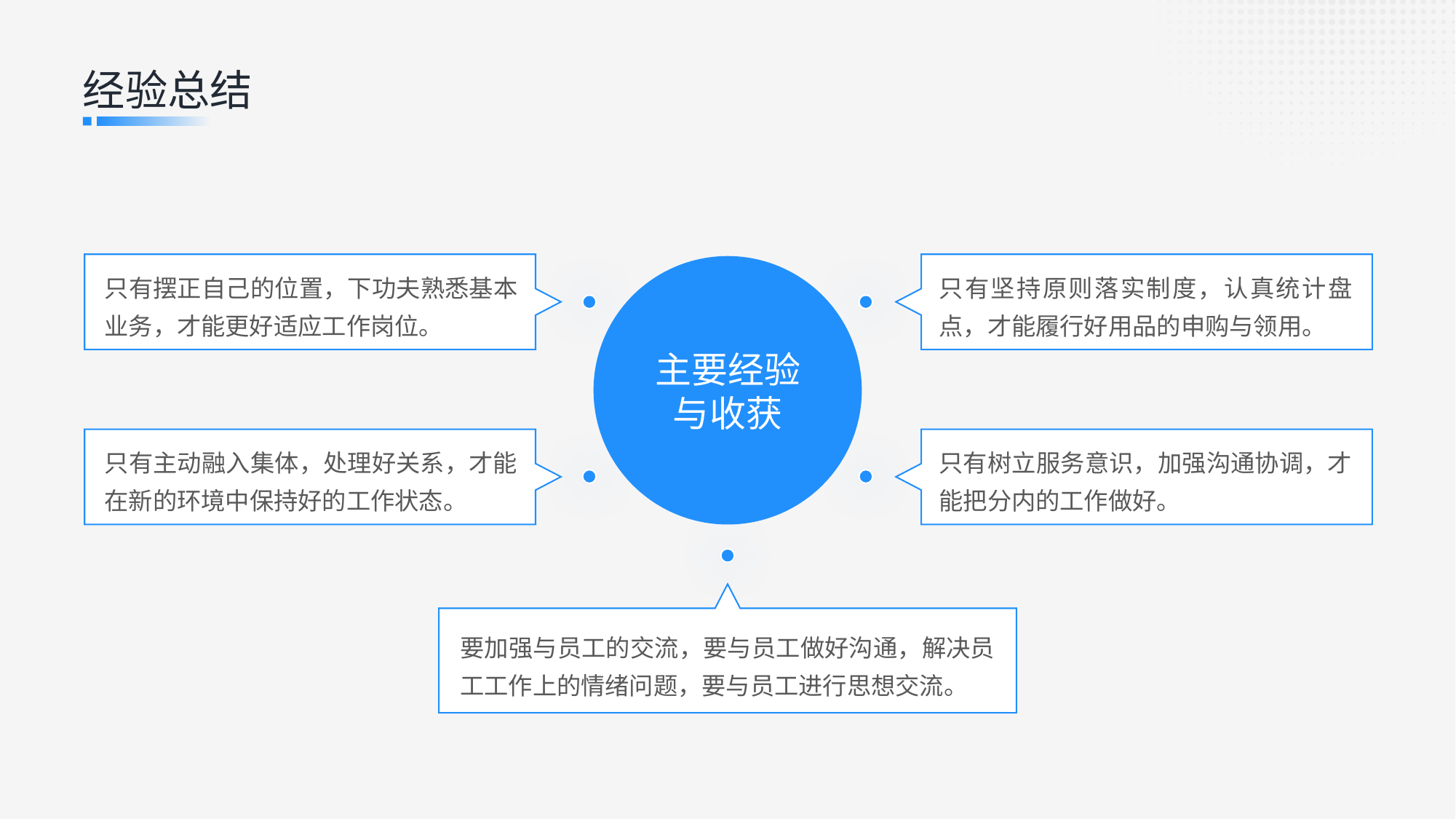

经验总结
主要经验
与收获

主要经验
与收获
只有摆正自己的位置，下功夫熟悉基本业务，才能更好适应工作岗位。
只有坚持原则落实制度，认真统计盘点，才能履行好用品的申购与领用。

只有主动融入集体，处理好关系，才能在新的环境中保持好的工作状态。
只有树立服务意识，加强沟通协调，才能把分内的工作做好。

要加强与员工的交流，要与员工做好沟通，解决员工工作上的情绪问题，要与员工进行思想交流。